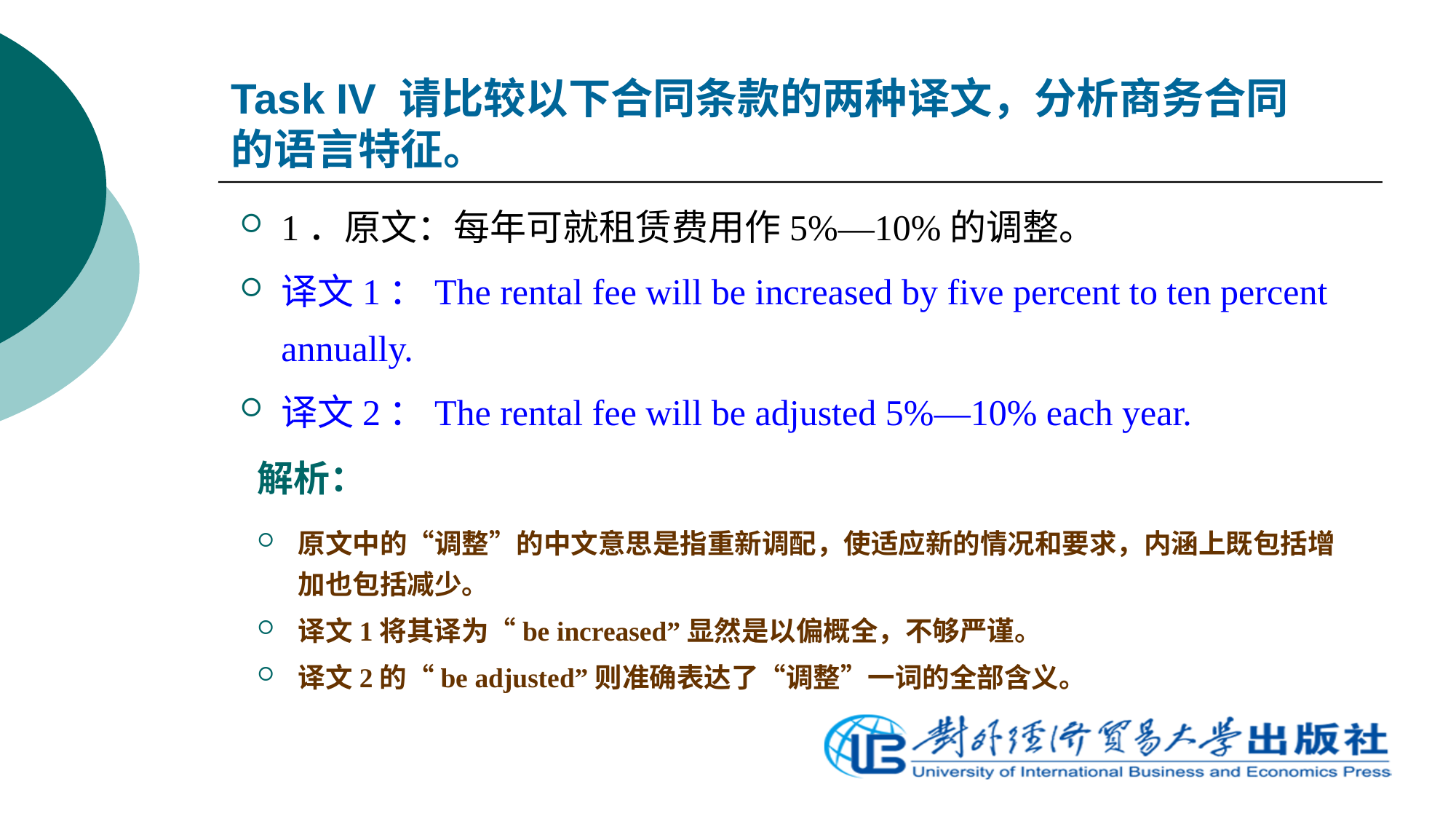

Task IV 请比较以下合同条款的两种译文，分析商务合同的语言特征。
1．原文：每年可就租赁费用作5%—10%的调整。
译文1：The rental fee will be increased by five percent to ten percent annually.
译文2：The rental fee will be adjusted 5%—10% each year.
# 解析：
原文中的“调整”的中文意思是指重新调配，使适应新的情况和要求，内涵上既包括增加也包括减少。
译文1将其译为“be increased”显然是以偏概全，不够严谨。
译文2的“be adjusted”则准确表达了“调整”一词的全部含义。